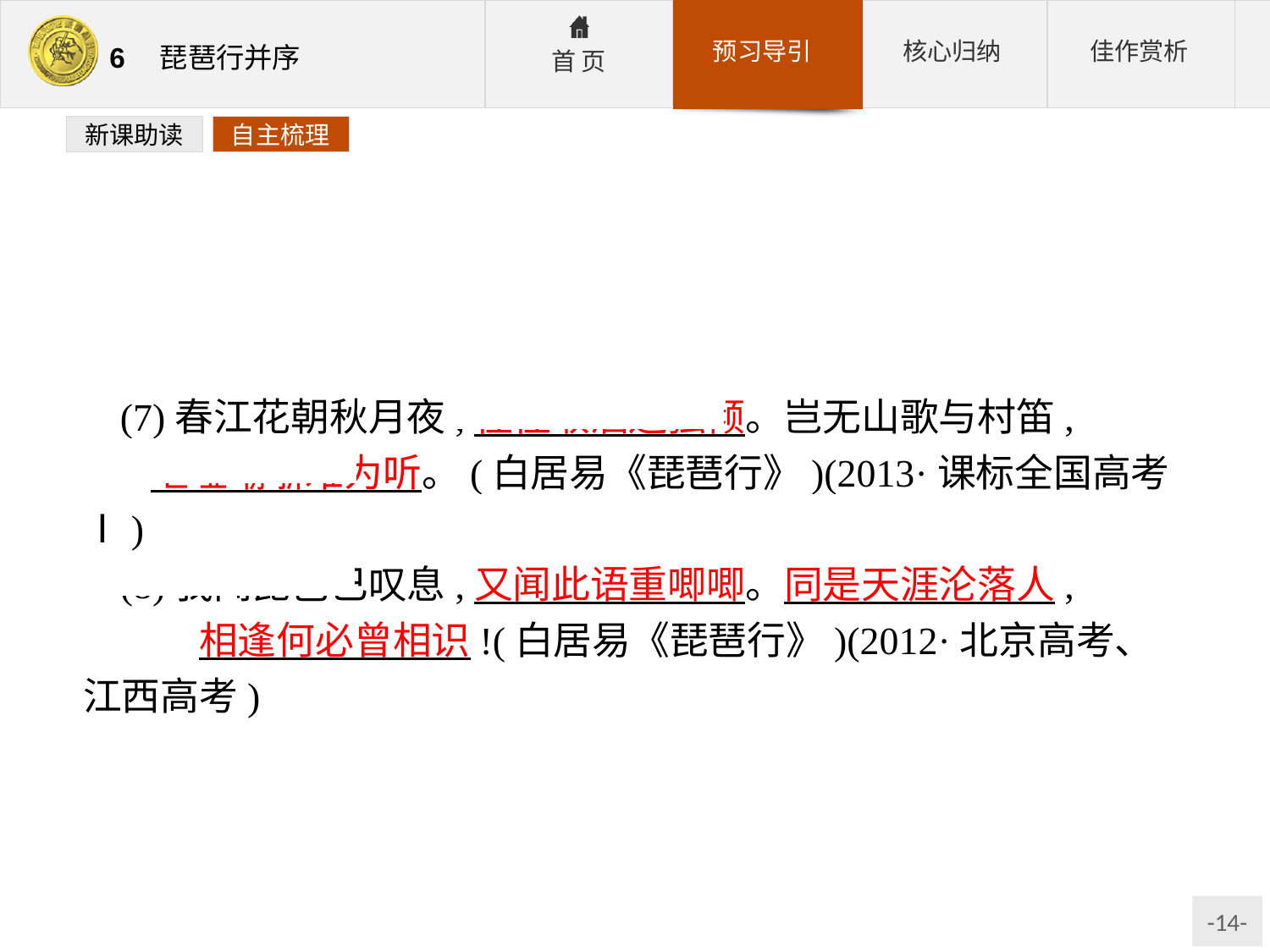

新课助读
自主梳理
(7)春江花朝秋月夜,往往取酒还独倾。岂无山歌与村笛,                  呕哑嘲哳难为听。(白居易《琵琶行》)(2013·课标全国高考Ⅰ)
(8)我闻琵琶已叹息,又闻此语重唧唧。同是天涯沦落人,                       相逢何必曾相识!(白居易《琵琶行》)(2012·北京高考、江西高考)